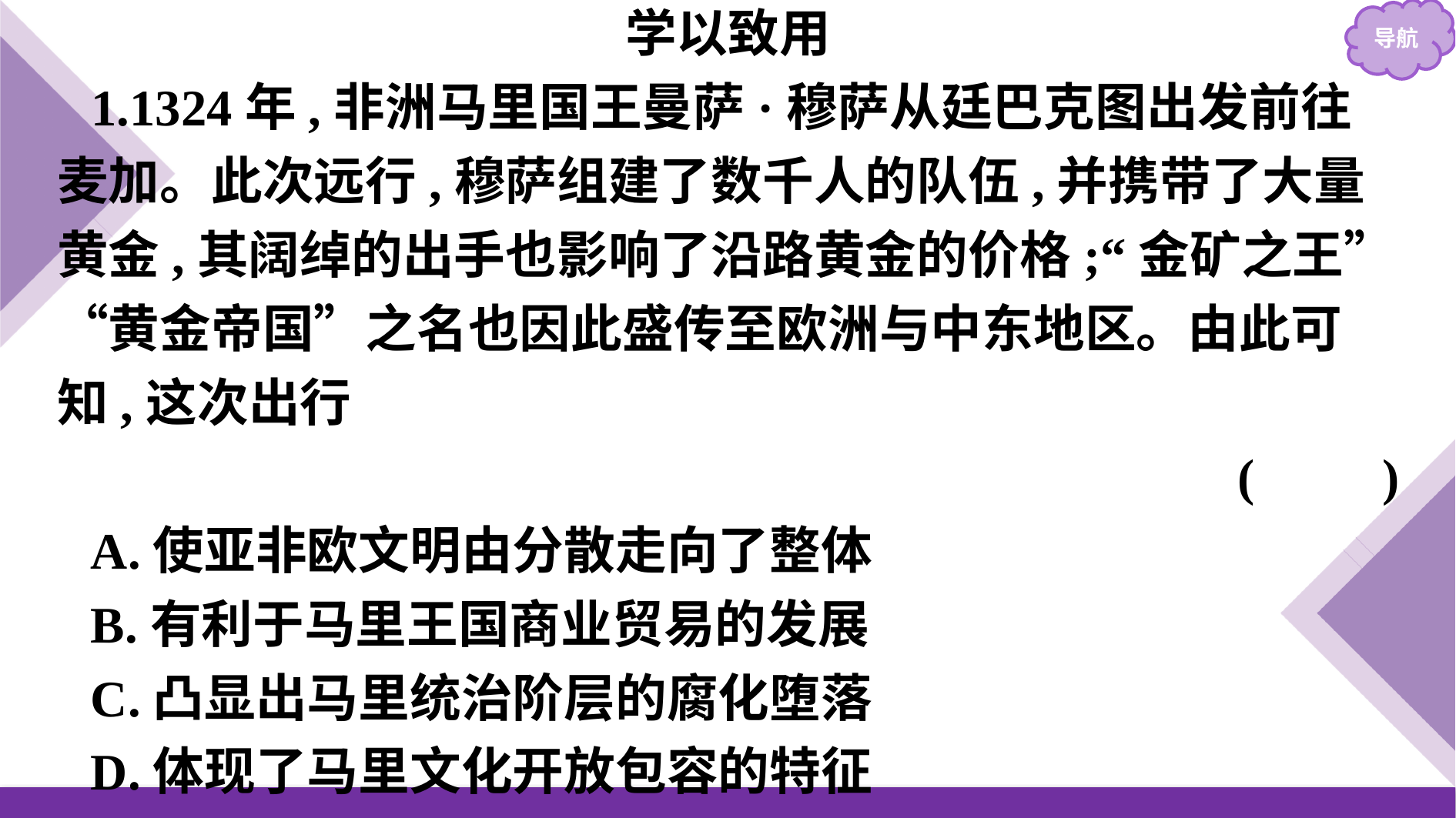

学以致用
1.1324年,非洲马里国王曼萨·穆萨从廷巴克图出发前往麦加。此次远行,穆萨组建了数千人的队伍,并携带了大量黄金,其阔绰的出手也影响了沿路黄金的价格;“金矿之王”“黄金帝国”之名也因此盛传至欧洲与中东地区。由此可知,这次出行
(　　)
A.使亚非欧文明由分散走向了整体
B.有利于马里王国商业贸易的发展
C.凸显出马里统治阶层的腐化堕落
D.体现了马里文化开放包容的特征
答案:B